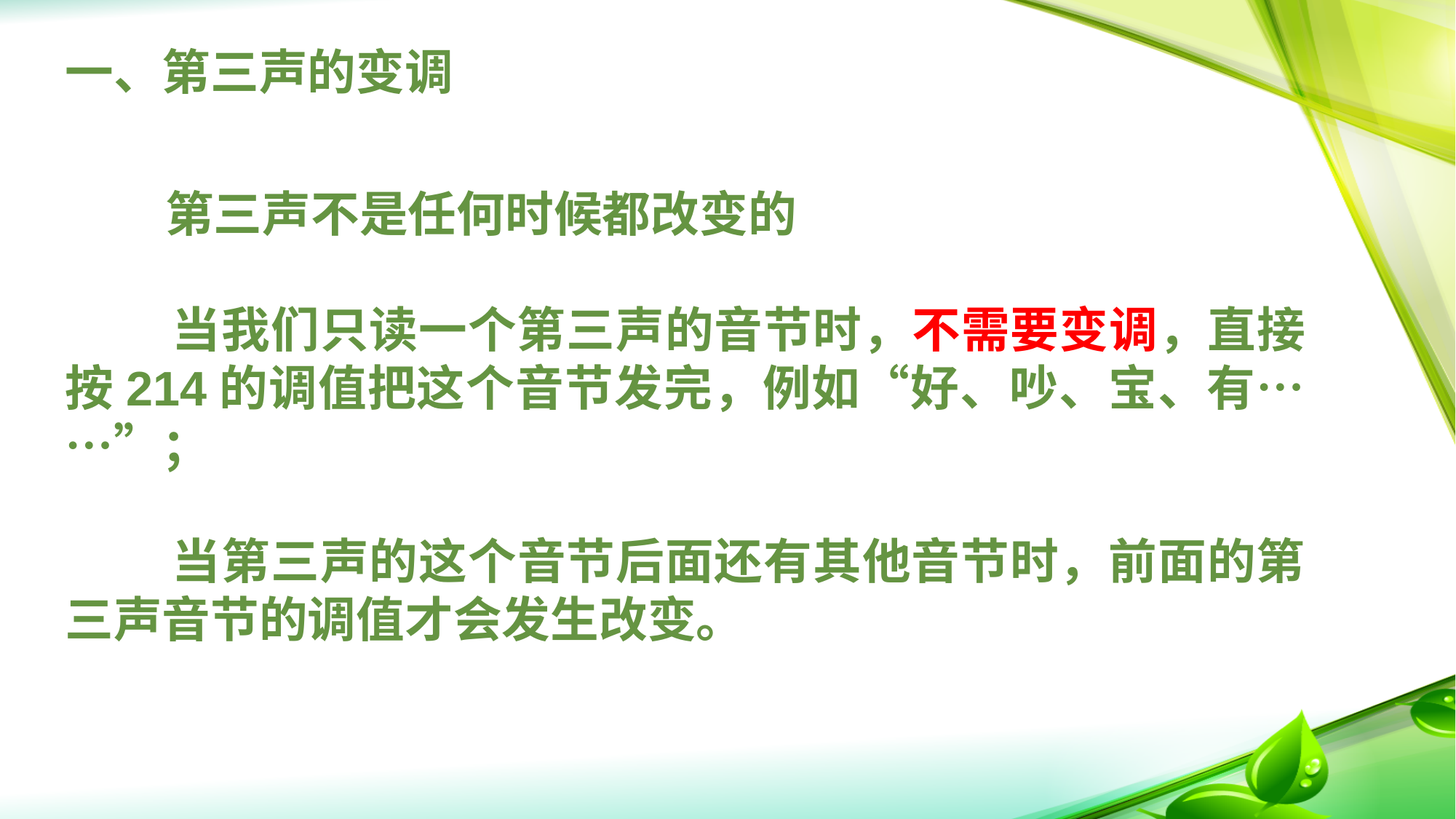

# 一、第三声的变调
        第三声不是任何时候都改变的

        当我们只读一个第三声的音节时，不需要变调，直接按214的调值把这个音节发完，例如“好、吵、宝、有……”；

        当第三声的这个音节后面还有其他音节时，前面的第三声音节的调值才会发生改变。